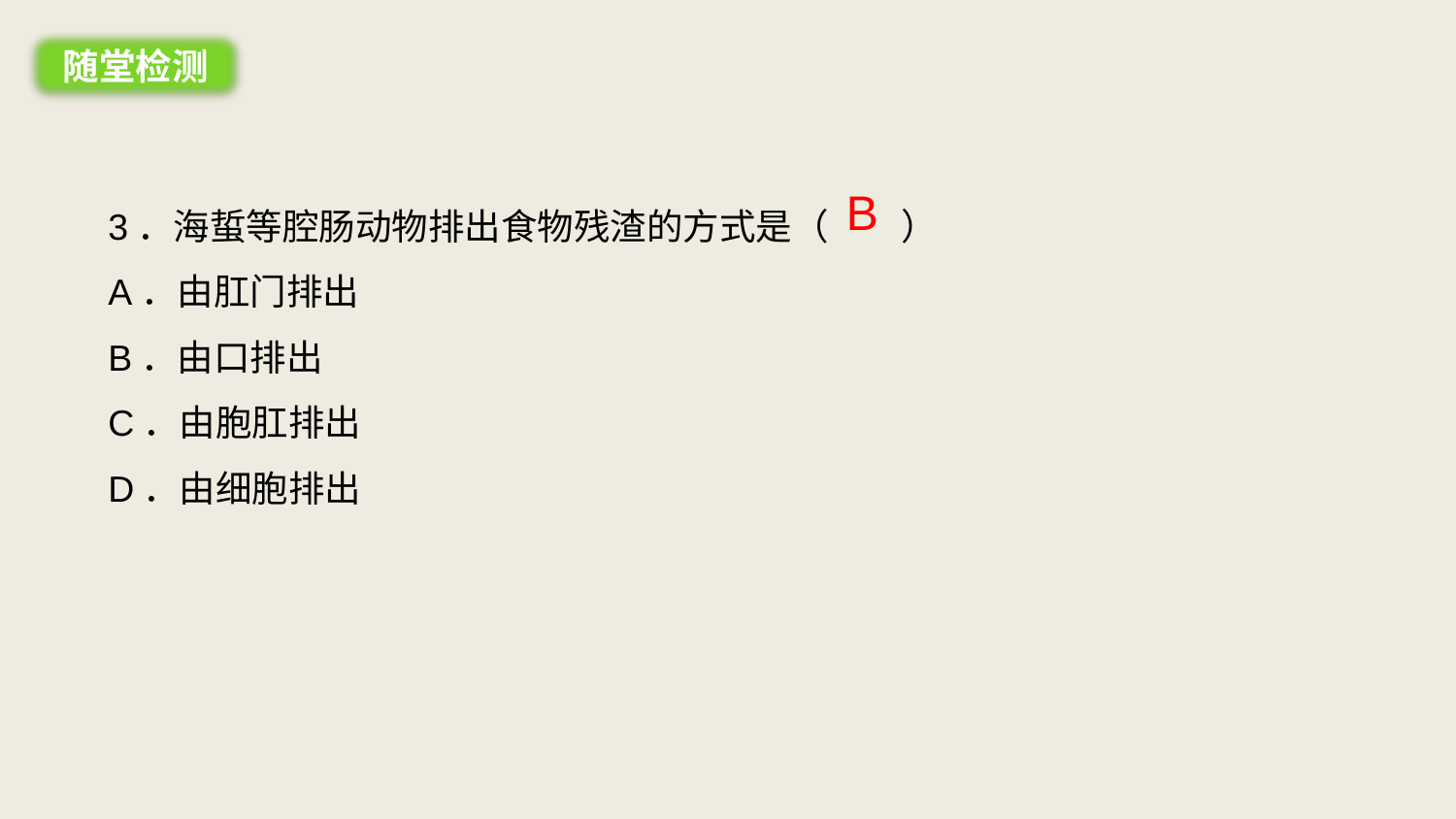

随堂检测
B
3．海蜇等腔肠动物排出食物残渣的方式是（　　）
A．由肛门排出
B．由口排出
C．由胞肛排出
D．由细胞排出